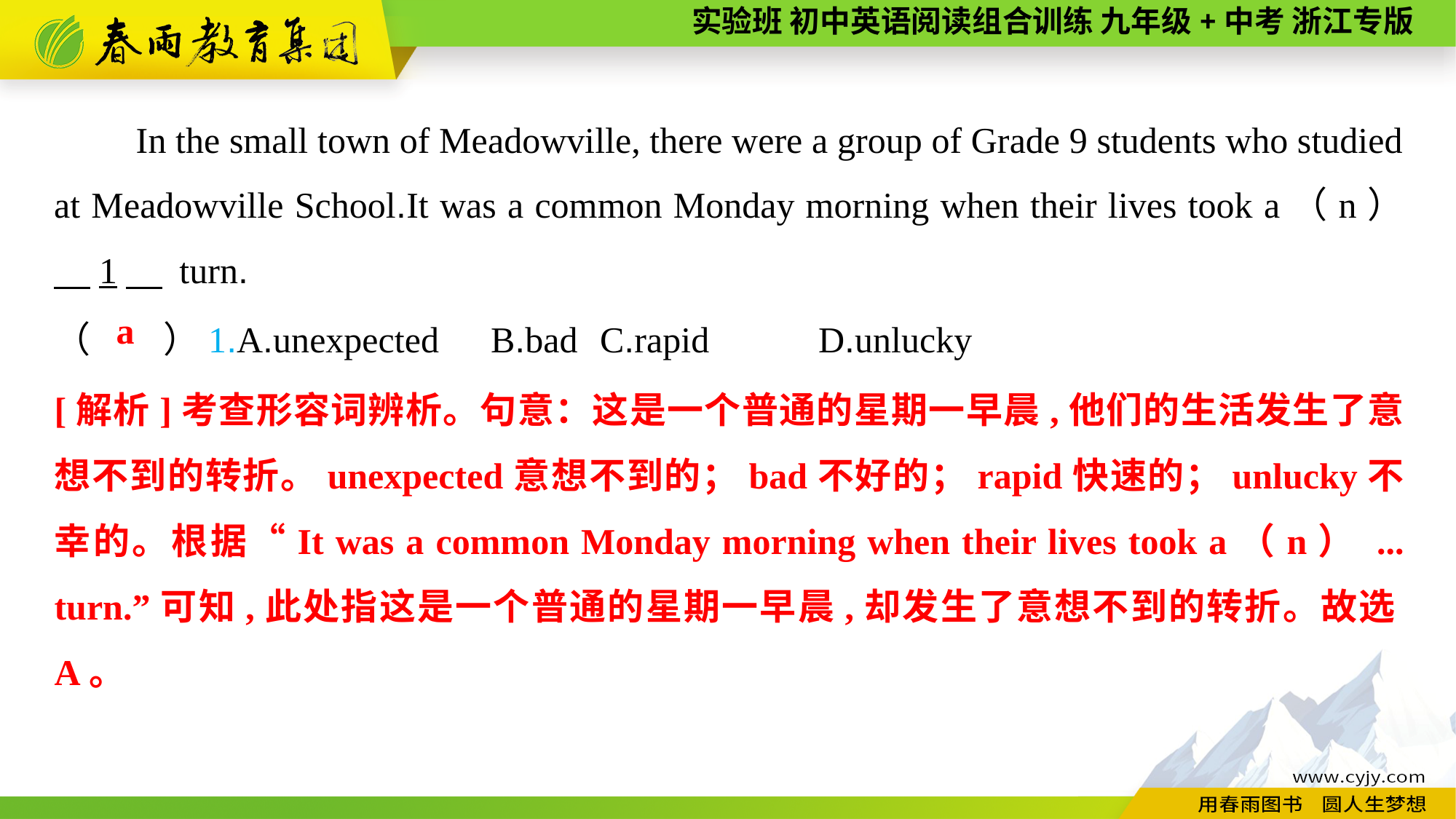

In the small town of Meadowville, there were a group of Grade 9 students who studied at Meadowville School.It was a common Monday morning when their lives took a（n） 　1　 turn.
（　　）1.A.unexpected	B.bad	C.rapid	D.unlucky
a
[解析]考查形容词辨析。句意：这是一个普通的星期一早晨,他们的生活发生了意想不到的转折。unexpected意想不到的；bad不好的；rapid快速的；unlucky不幸的。根据“It was a common Monday morning when their lives took a（n） ... turn.”可知,此处指这是一个普通的星期一早晨,却发生了意想不到的转折。故选A。